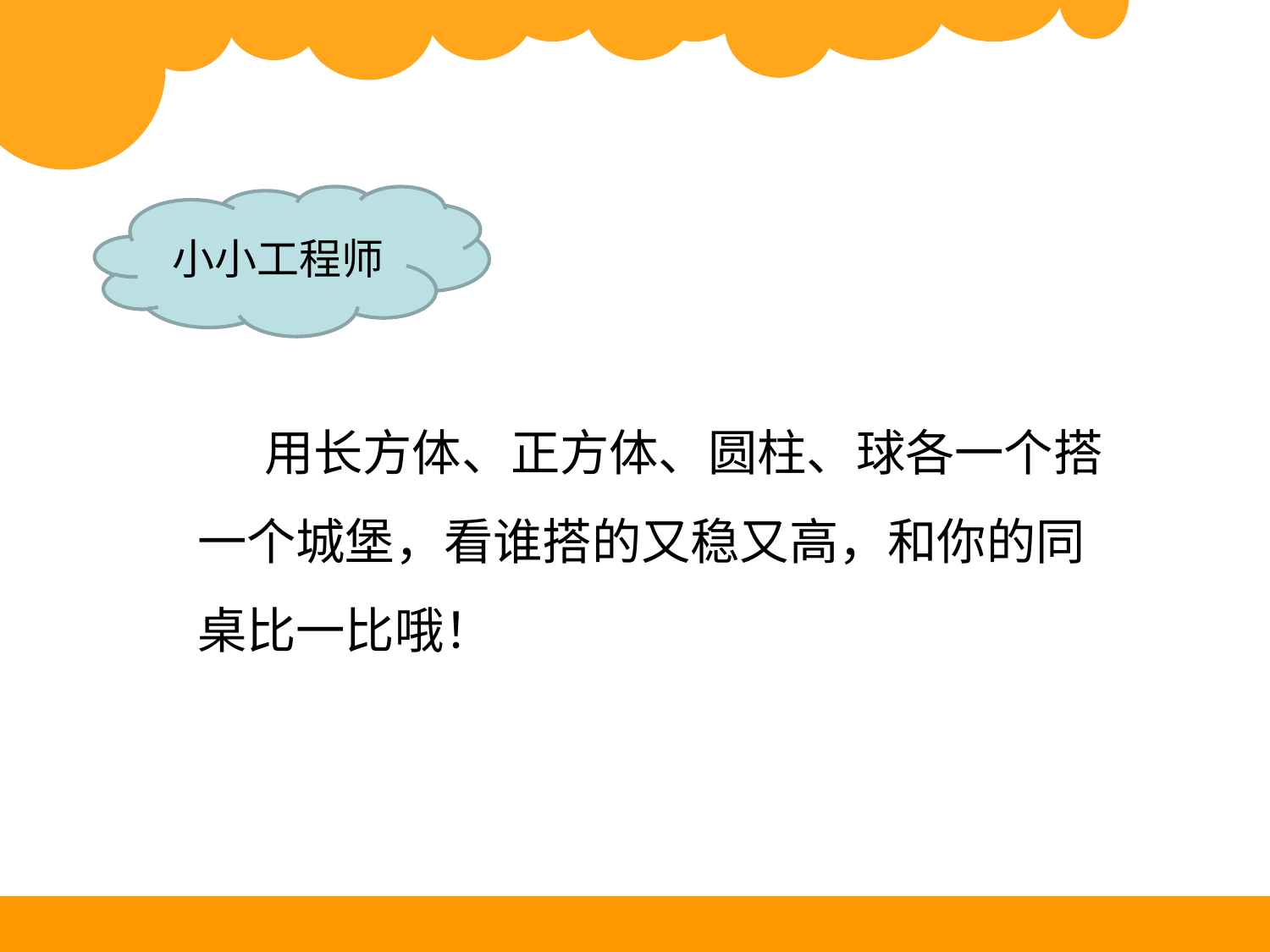

小小工程师

     用长方体、正方体、圆柱、球各一个搭一个城堡，看谁搭的又稳又高，和你的同桌比一比哦！